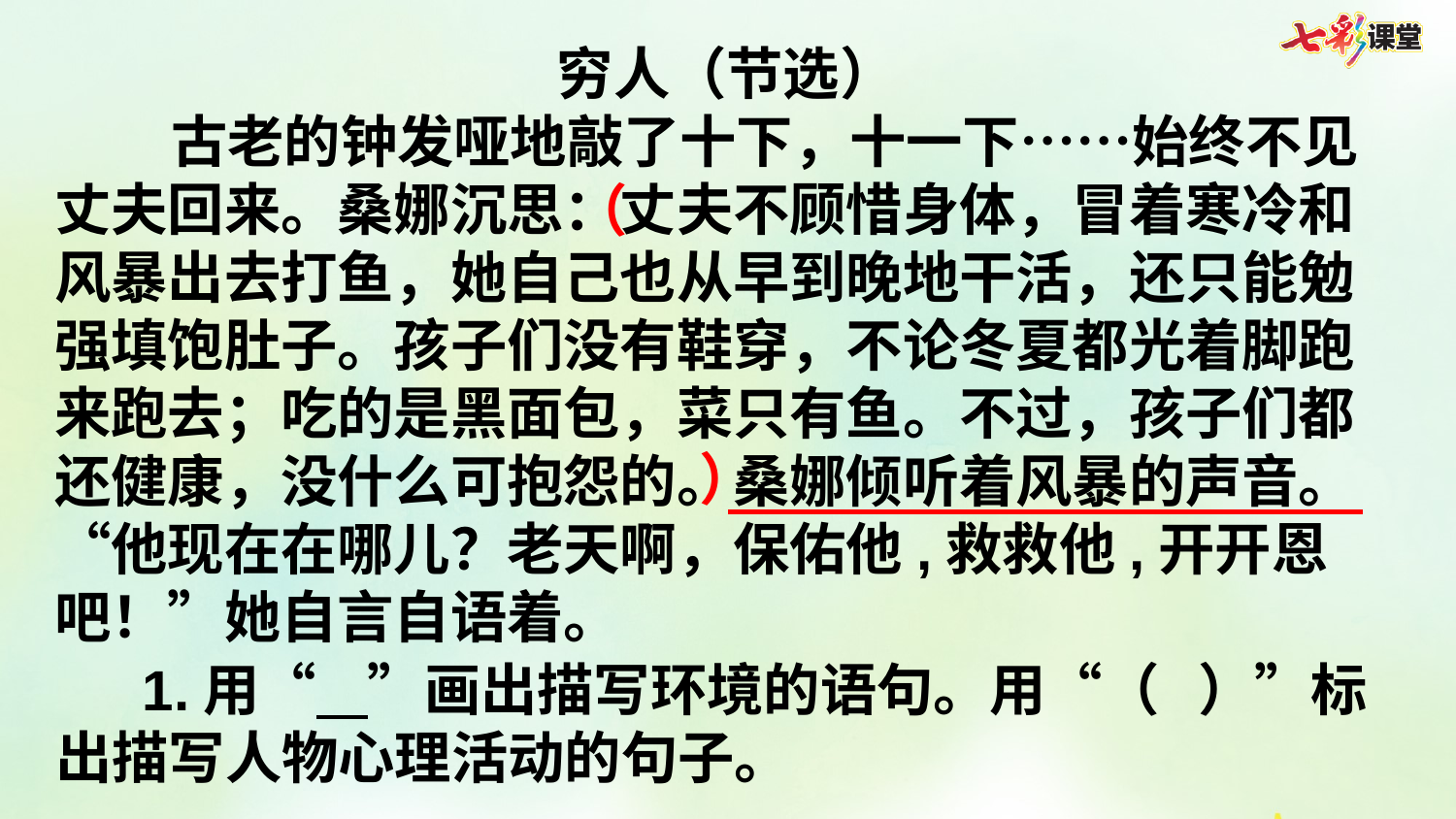

穷人（节选）
        古老的钟发哑地敲了十下，十一下……始终不见丈夫回来。桑娜沉思：丈夫不顾惜身体，冒着寒冷和风暴出去打鱼，她自己也从早到晚地干活，还只能勉强填饱肚子。孩子们没有鞋穿，不论冬夏都光着脚跑来跑去；吃的是黑面包，菜只有鱼。不过，孩子们都还健康，没什么可抱怨的。桑娜倾听着风暴的声音。“他现在在哪儿？老天啊，保佑他,救救他,开开恩吧！”她自言自语着。
（
）
1.用“    ”画出描写环境的语句。用“（   ）”标出描写人物心理活动的句子。